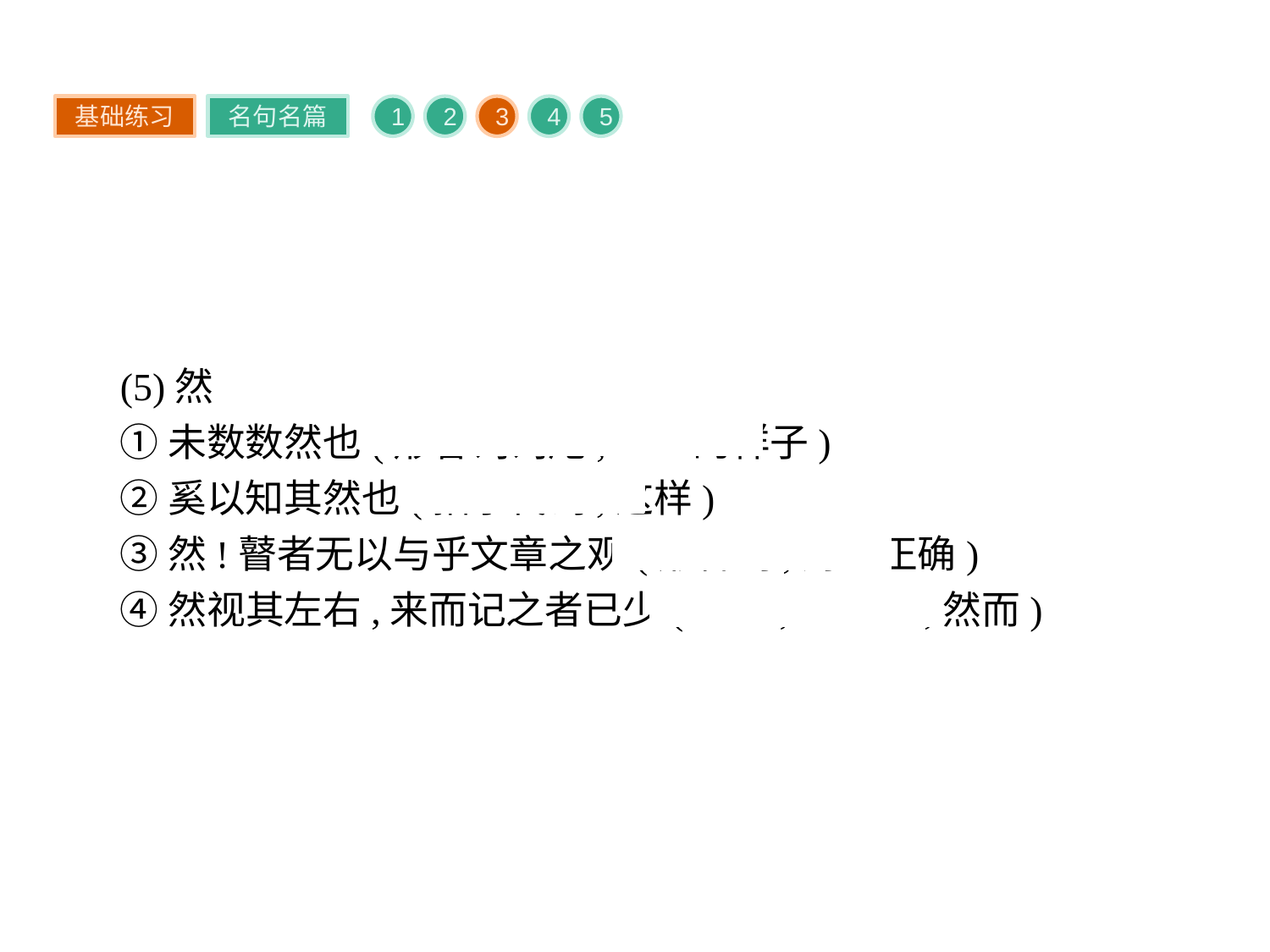

基础练习
名句名篇
1
2
3
4
5
(5)然
①未数数然也(形容词词尾,……的样子)
②奚以知其然也(指示代词,这样)
③然!瞽者无以与乎文章之观(形容词,对、正确)
④然视其左右,来而记之者已少(连词,表转折,然而)